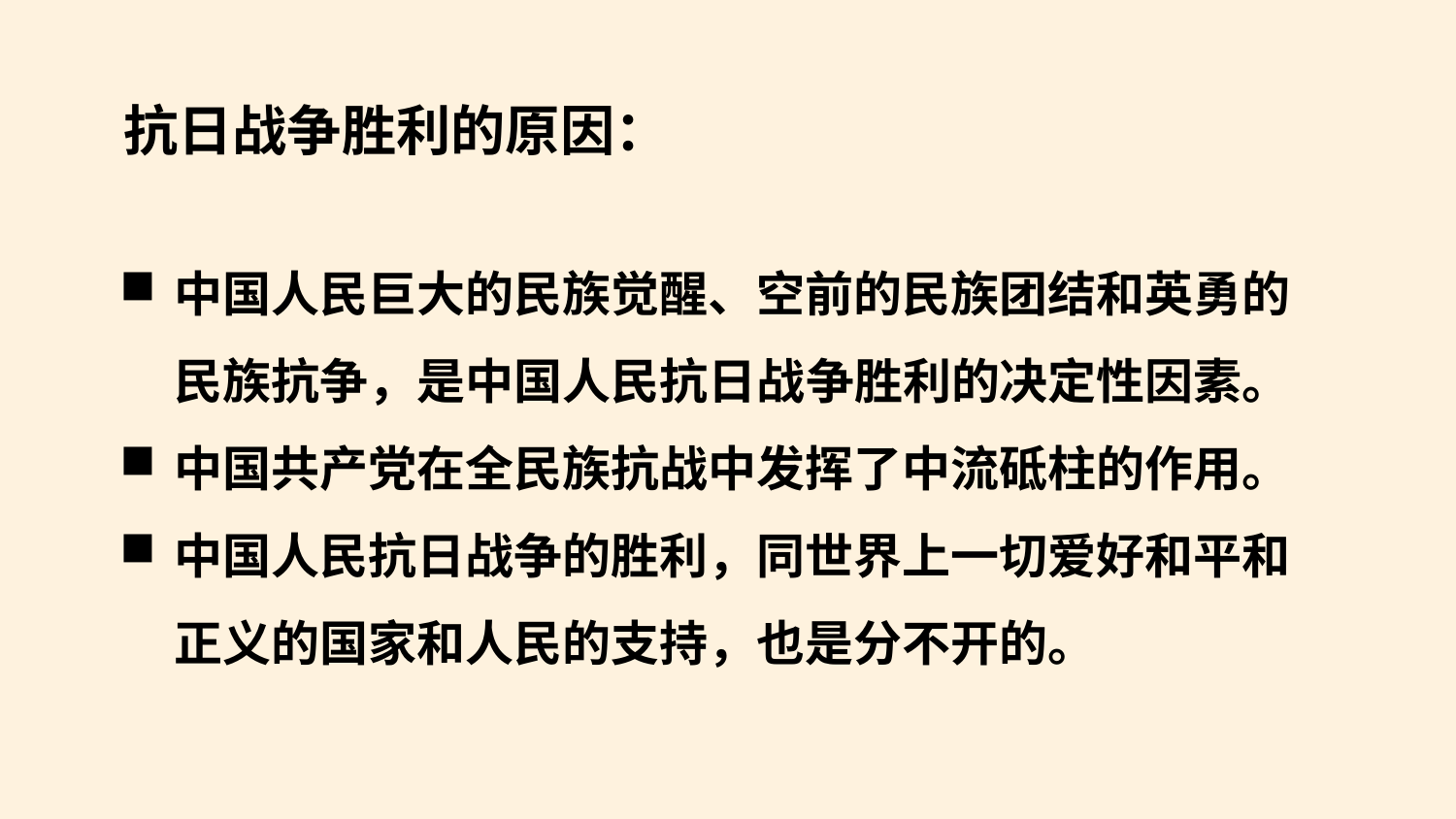

抗日战争胜利的原因：
中国人民巨大的民族觉醒、空前的民族团结和英勇的民族抗争，是中国人民抗日战争胜利的决定性因素。
中国共产党在全民族抗战中发挥了中流砥柱的作用。
中国人民抗日战争的胜利，同世界上一切爱好和平和正义的国家和人民的支持，也是分不开的。